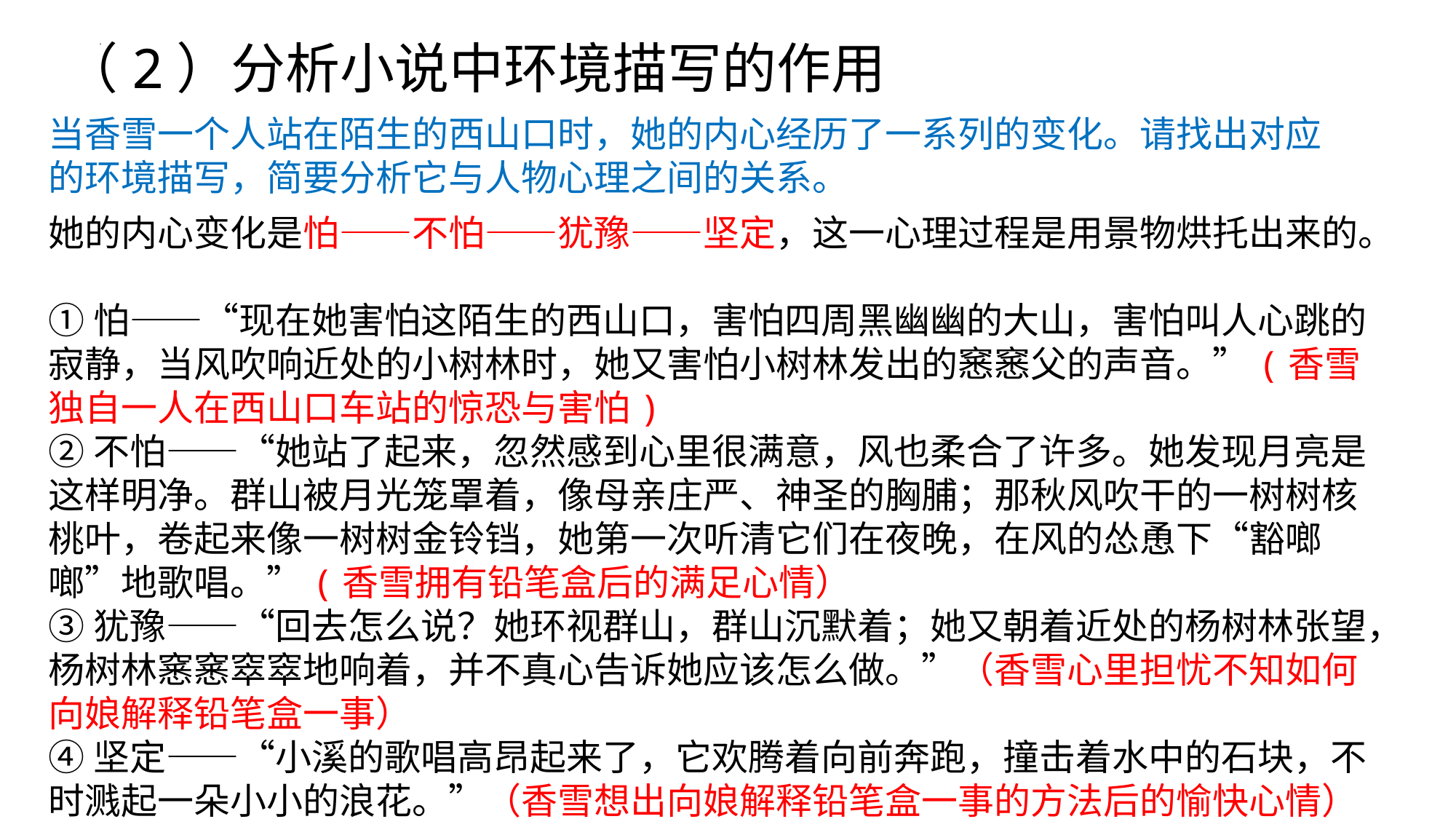

（2）分析小说中环境描写的作用
当香雪一个人站在陌生的西山口时，她的内心经历了一系列的变化。请找出对应的环境描写，简要分析它与人物心理之间的关系。
她的内心变化是怕——不怕——犹豫——坚定，这一心理过程是用景物烘托出来的。
①怕——“现在她害怕这陌生的西山口，害怕四周黑幽幽的大山，害怕叫人心跳的寂静，当风吹响近处的小树林时，她又害怕小树林发出的窸窸父的声音。”(香雪独自一人在西山口车站的惊恐与害怕)
②不怕——“她站了起来，忽然感到心里很满意，风也柔合了许多。她发现月亮是这样明净。群山被月光笼罩着，像母亲庄严、神圣的胸脯；那秋风吹干的一树树核桃叶，卷起来像一树树金铃铛，她第一次听清它们在夜晚，在风的怂恿下“豁啷啷”地歌唱。”(香雪拥有铅笔盒后的满足心情）
③犹豫——“回去怎么说？她环视群山，群山沉默着；她又朝着近处的杨树林张望，杨树林窸窸窣窣地响着，并不真心告诉她应该怎么做。”（香雪心里担忧不知如何向娘解释铅笔盒一事）
④坚定——“小溪的歌唱高昂起来了，它欢腾着向前奔跑，撞击着水中的石块，不时溅起一朵小小的浪花。”（香雪想出向娘解释铅笔盒一事的方法后的愉快心情）